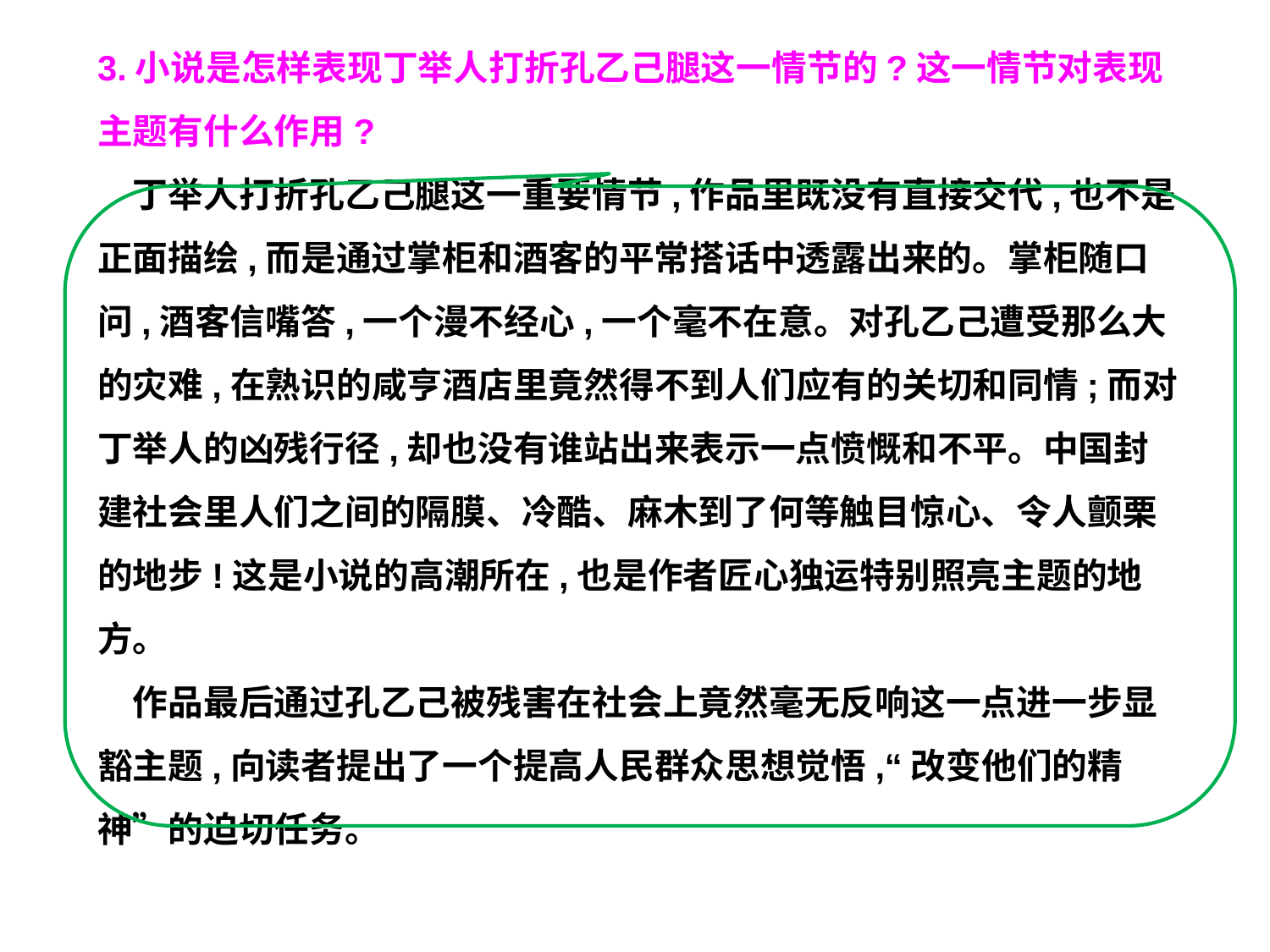

3.小说是怎样表现丁举人打折孔乙己腿这一情节的?这一情节对表现主题有什么作用?
　丁举人打折孔乙己腿这一重要情节,作品里既没有直接交代,也不是正面描绘,而是通过掌柜和酒客的平常搭话中透露出来的。掌柜随口问,酒客信嘴答,一个漫不经心,一个毫不在意。对孔乙己遭受那么大的灾难,在熟识的咸亨酒店里竟然得不到人们应有的关切和同情;而对丁举人的凶残行径,却也没有谁站出来表示一点愤慨和不平。中国封建社会里人们之间的隔膜、冷酷、麻木到了何等触目惊心、令人颤栗的地步!这是小说的高潮所在,也是作者匠心独运特别照亮主题的地方。
　作品最后通过孔乙己被残害在社会上竟然毫无反响这一点进一步显豁主题,向读者提出了一个提高人民群众思想觉悟,“改变他们的精神”的迫切任务。